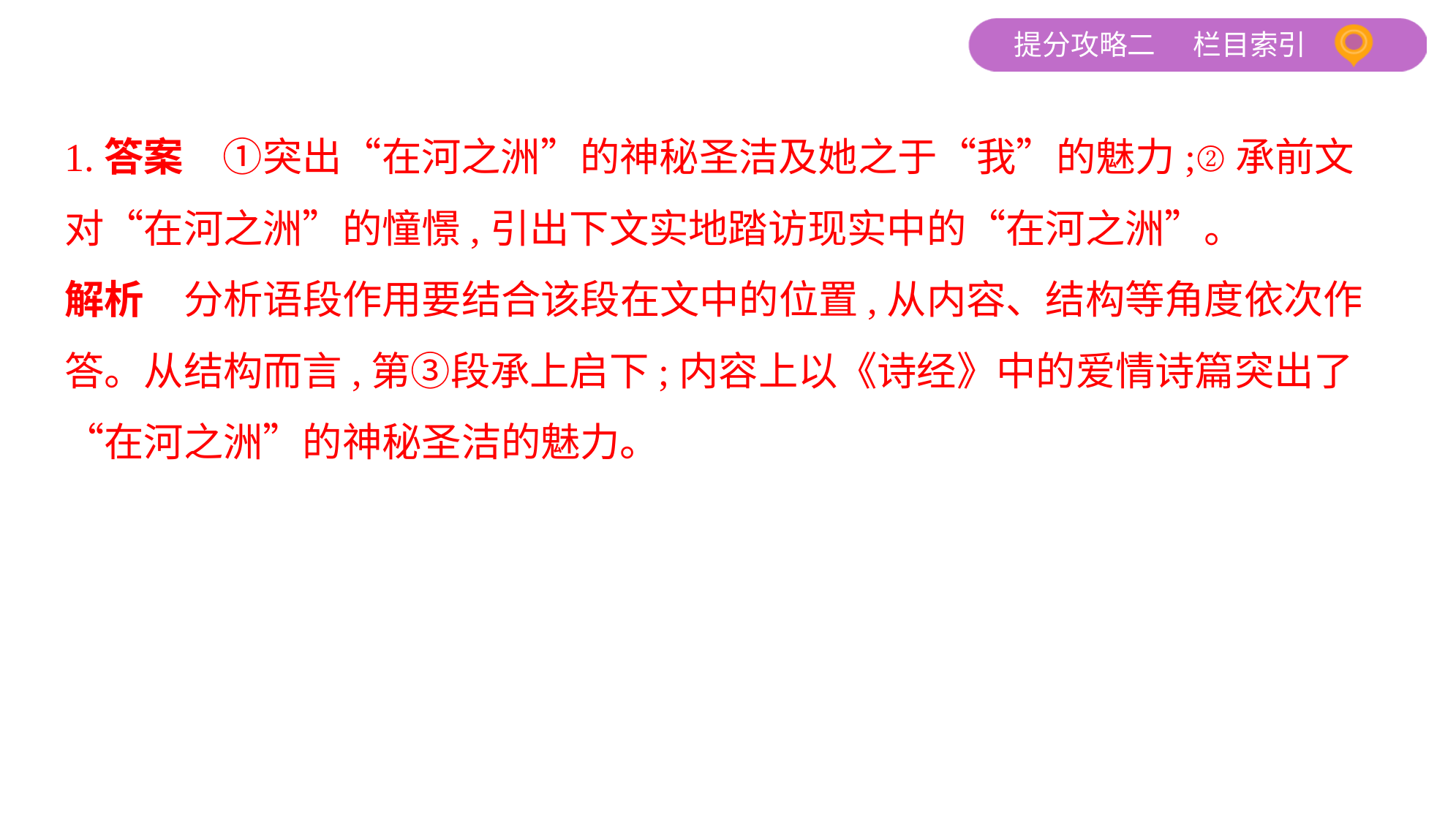

1.答案　①突出“在河之洲”的神秘圣洁及她之于“我”的魅力;②承前文
对“在河之洲”的憧憬,引出下文实地踏访现实中的“在河之洲”。
解析　分析语段作用要结合该段在文中的位置,从内容、结构等角度依次作
答。从结构而言,第③段承上启下;内容上以《诗经》中的爱情诗篇突出了
“在河之洲”的神秘圣洁的魅力。